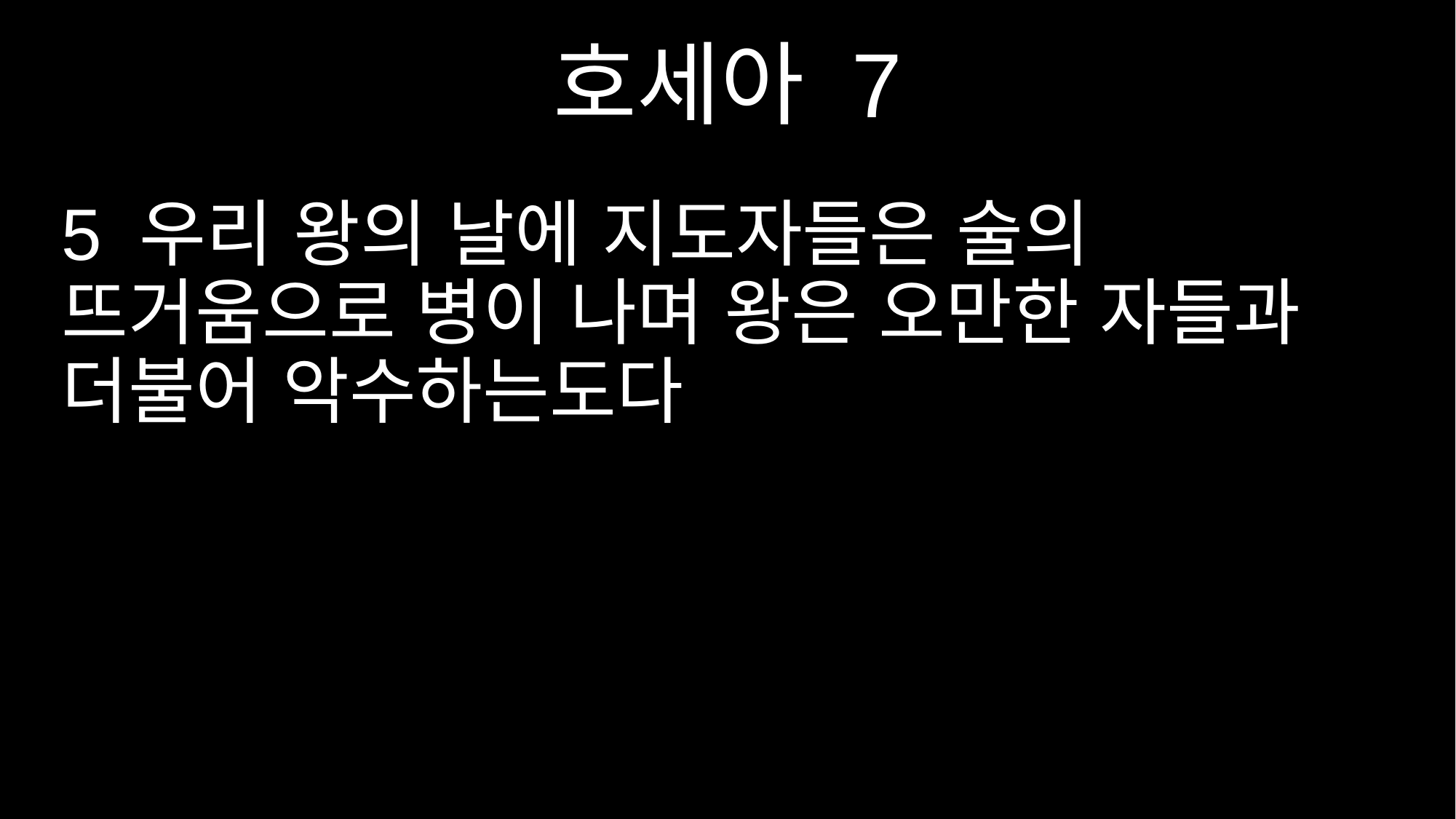

호세아 7
5 우리 왕의 날에 지도자들은 술의 뜨거움으로 병이 나며 왕은 오만한 자들과 더불어 악수하는도다